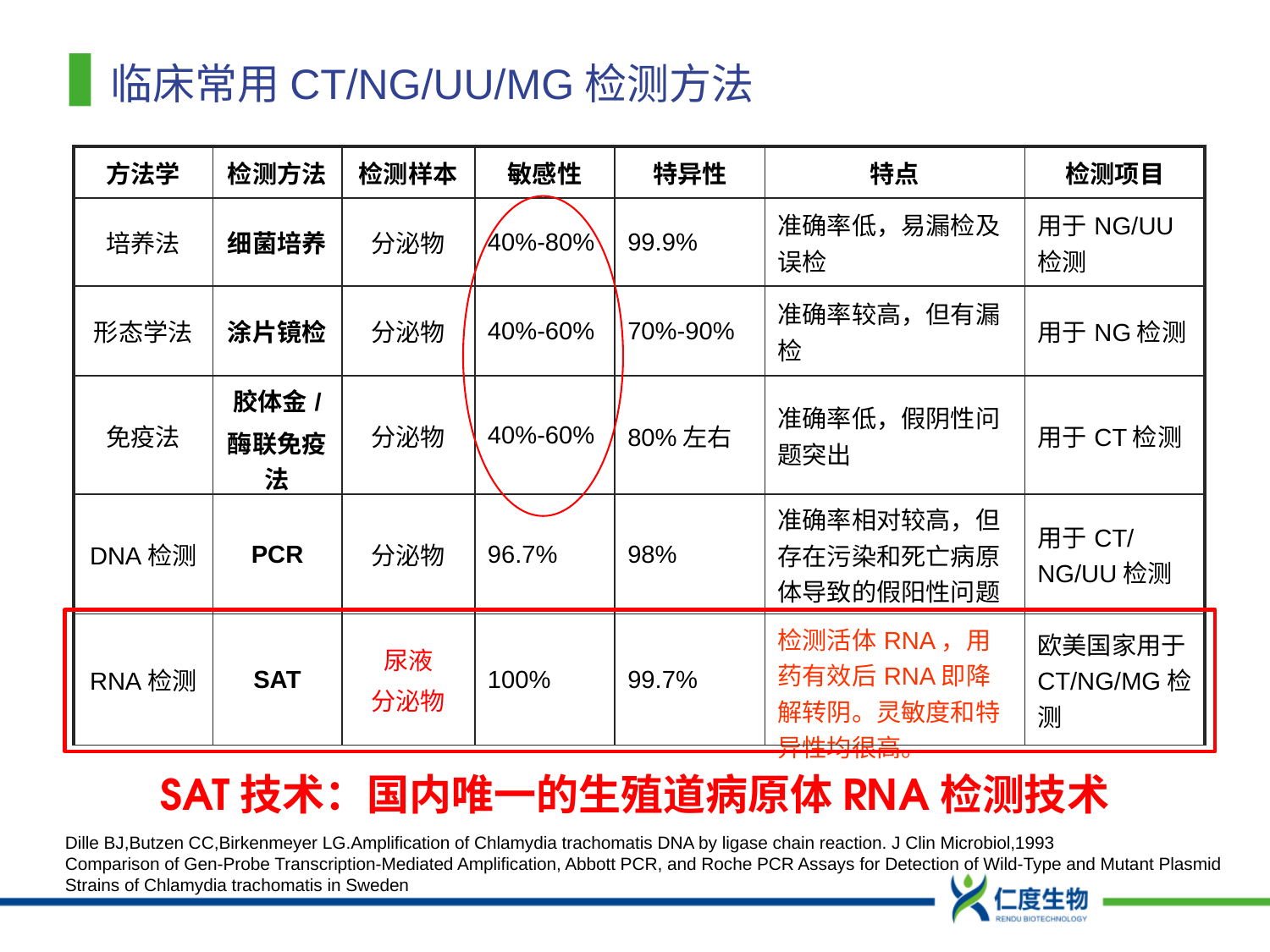

# 临床常用CT/NG/UU/MG检测方法
| 方法学 | 检测方法 | 检测样本 | 敏感性 | 特异性 | 特点 | 检测项目 |
| --- | --- | --- | --- | --- | --- | --- |
| 培养法 | 细菌培养 | 分泌物 | 40%-80% | 99.9% | 准确率低，易漏检及误检 | 用于NG/UU检测 |
| 形态学法 | 涂片镜检 | 分泌物 | 40%-60% | 70%-90% | 准确率较高，但有漏检 | 用于NG检测 |
| 免疫法 | 胶体金/ 酶联免疫法 | 分泌物 | 40%-60% | 80%左右 | 准确率低，假阴性问题突出 | 用于CT检测 |
| DNA检测 | PCR | 分泌物 | 96.7% | 98% | 准确率相对较高，但存在污染和死亡病原体导致的假阳性问题 | 用于CT/NG/UU检测 |
| RNA检测 | SAT | 尿液 分泌物 | 100% | 99.7% | 检测活体RNA，用药有效后RNA即降解转阴。灵敏度和特异性均很高。 | 欧美国家用于CT/NG/MG检测 |

SAT技术：国内唯一的生殖道病原体RNA检测技术
Dille BJ,Butzen CC,Birkenmeyer LG.Amplification of Chlamydia trachomatis DNA by ligase chain reaction. J Clin Microbiol,1993
Comparison of Gen-Probe Transcription-Mediated Amplification, Abbott PCR, and Roche PCR Assays for Detection of Wild-Type and Mutant Plasmid Strains of Chlamydia trachomatis in Sweden